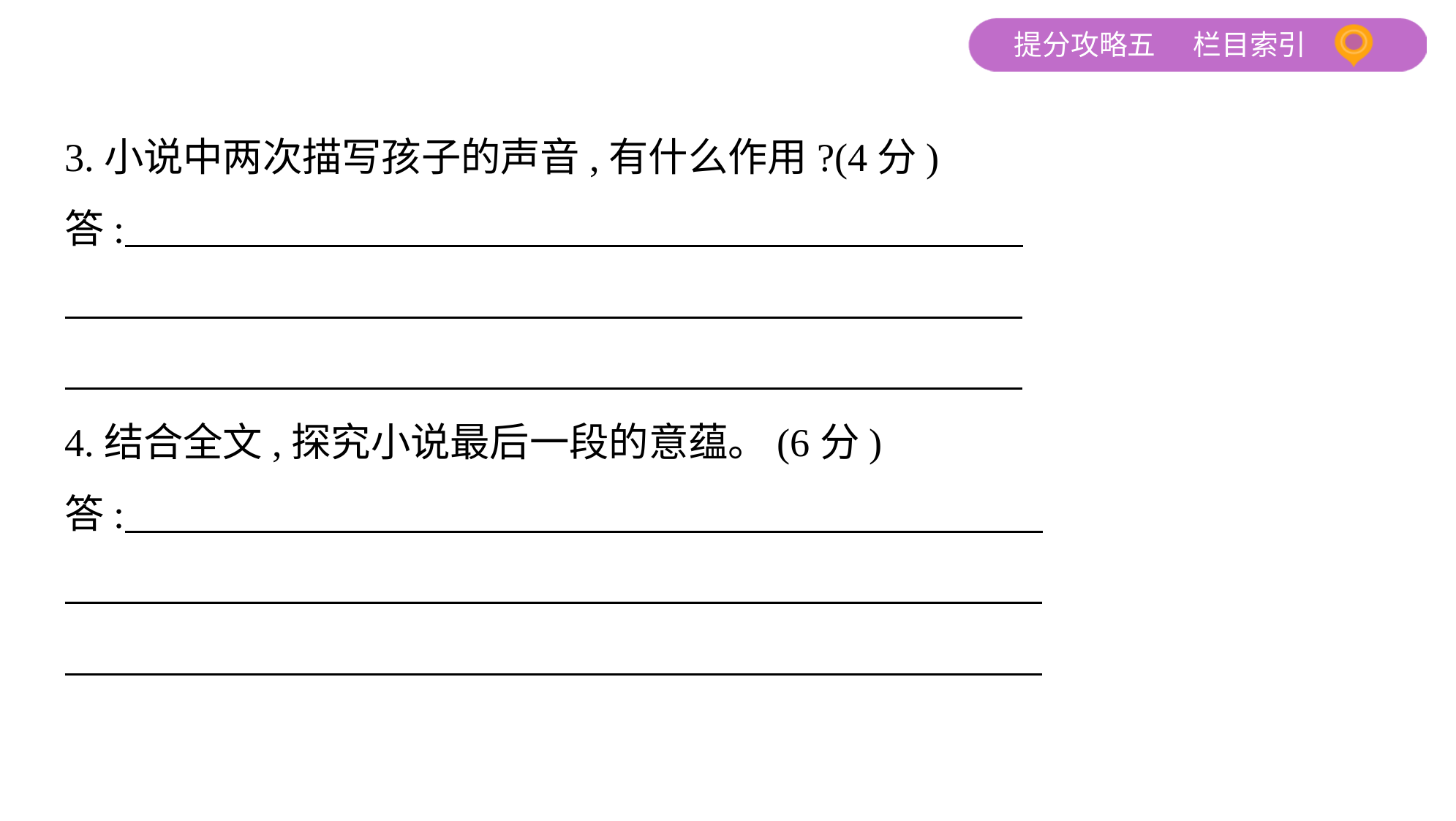

3.小说中两次描写孩子的声音,有什么作用?(4分)
答:

4.结合全文,探究小说最后一段的意蕴。(6分)
答: